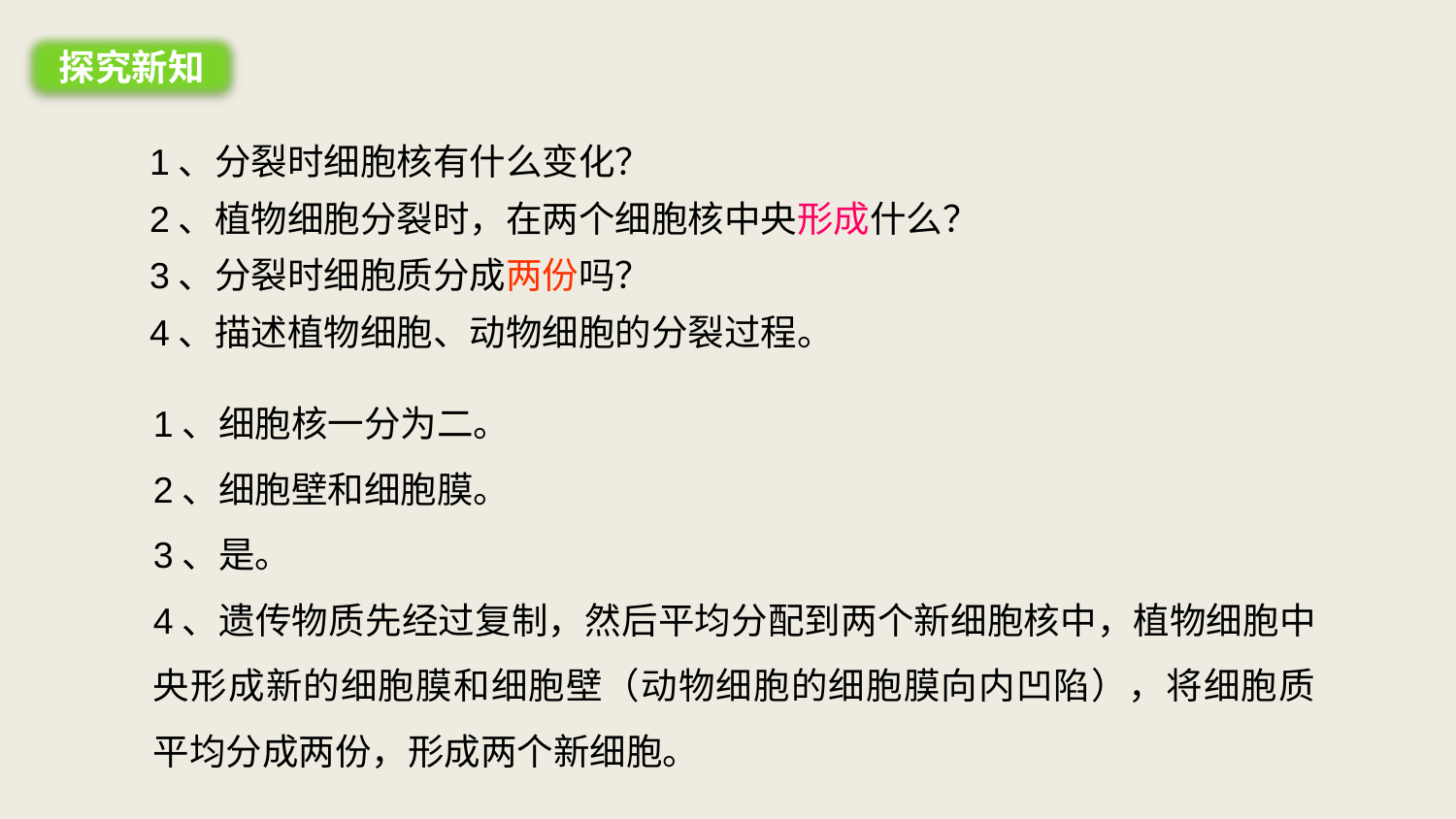

探究新知
1、分裂时细胞核有什么变化？
2、植物细胞分裂时，在两个细胞核中央形成什么？
3、分裂时细胞质分成两份吗？
4、描述植物细胞、动物细胞的分裂过程。
1、细胞核一分为二。
2、细胞壁和细胞膜。
3、是。
4、遗传物质先经过复制，然后平均分配到两个新细胞核中，植物细胞中央形成新的细胞膜和细胞壁（动物细胞的细胞膜向内凹陷），将细胞质平均分成两份，形成两个新细胞。